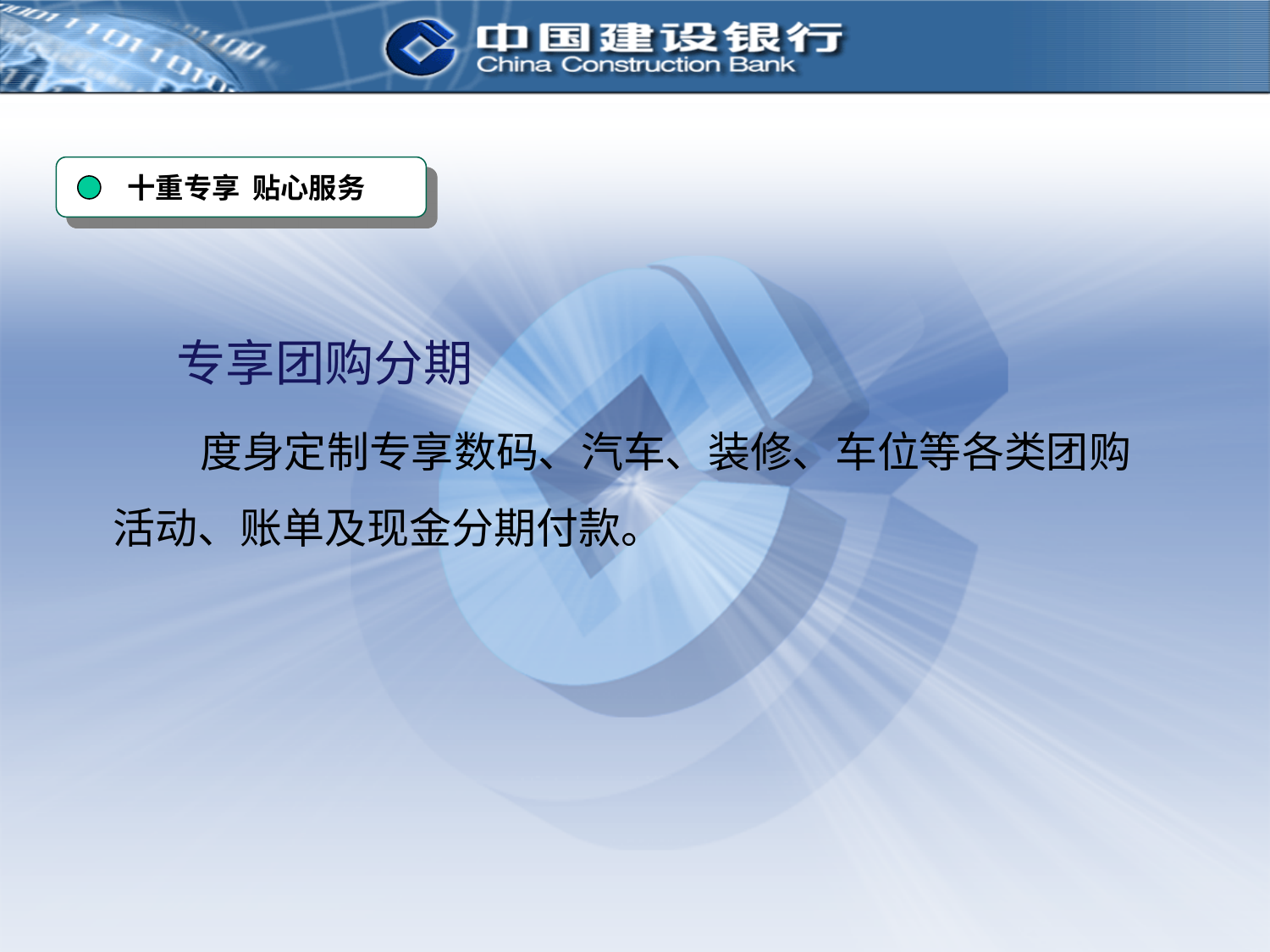

十重专享  贴心服务

专享团购分期
度身定制专享数码、汽车、装修、车位等各类团购活动、账单及现金分期付款。